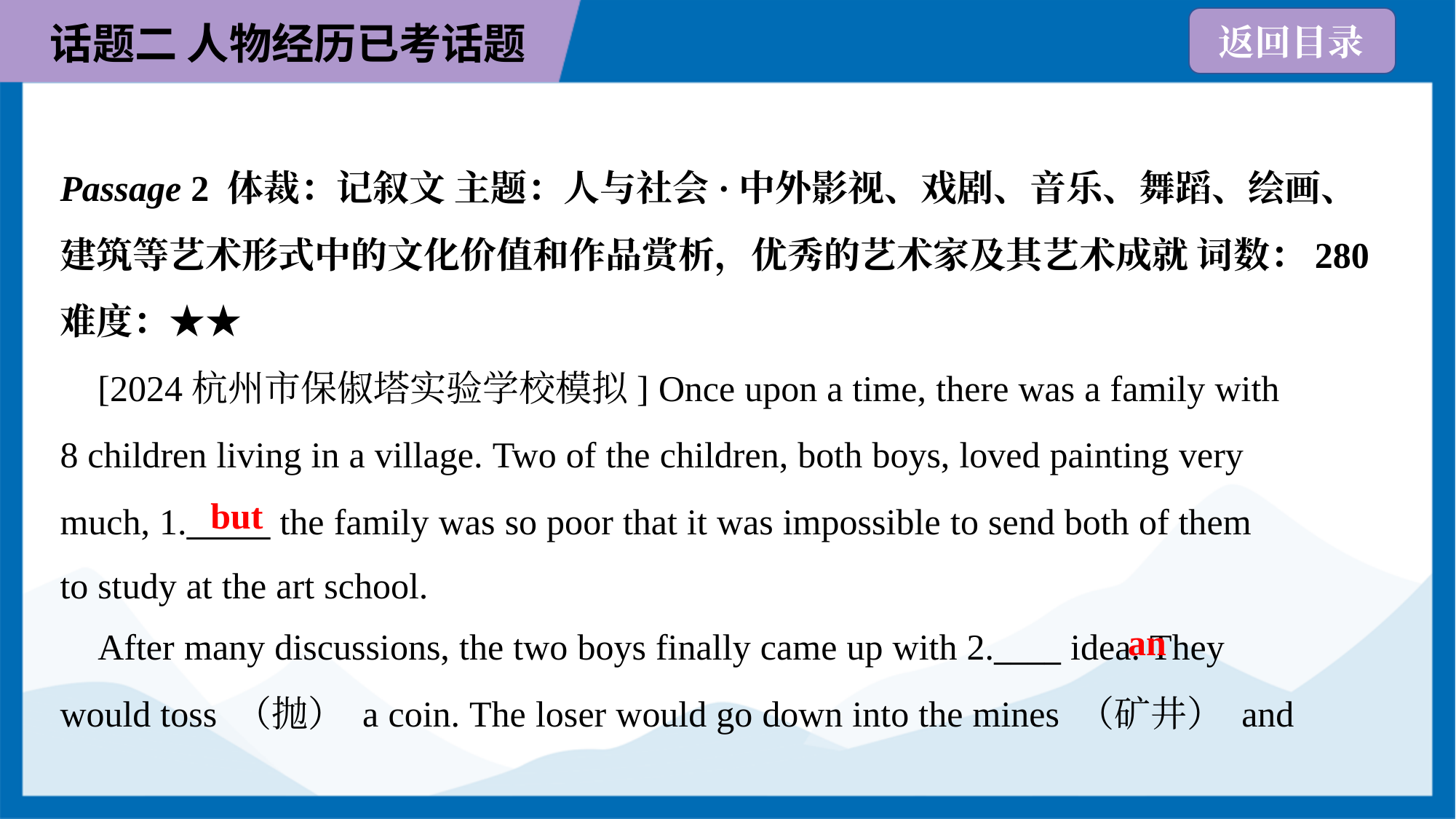

Passage 2 体裁：记叙文 主题：人与社会·中外影视、戏剧、音乐、舞蹈、绘画、
建筑等艺术形式中的文化价值和作品赏析，优秀的艺术家及其艺术成就 词数：280
难度：★★
    [2024杭州市保俶塔实验学校模拟] Once upon a time, there was a family with
8 children living in a village. Two of the children, both boys, loved painting very
much, 1._____ the family was so poor that it was impossible to send both of them
to study at the art school.
but
an
    After many discussions, the two boys finally came up with 2.____ idea. They
would toss （抛） a coin. The loser would go down into the mines （矿井） and